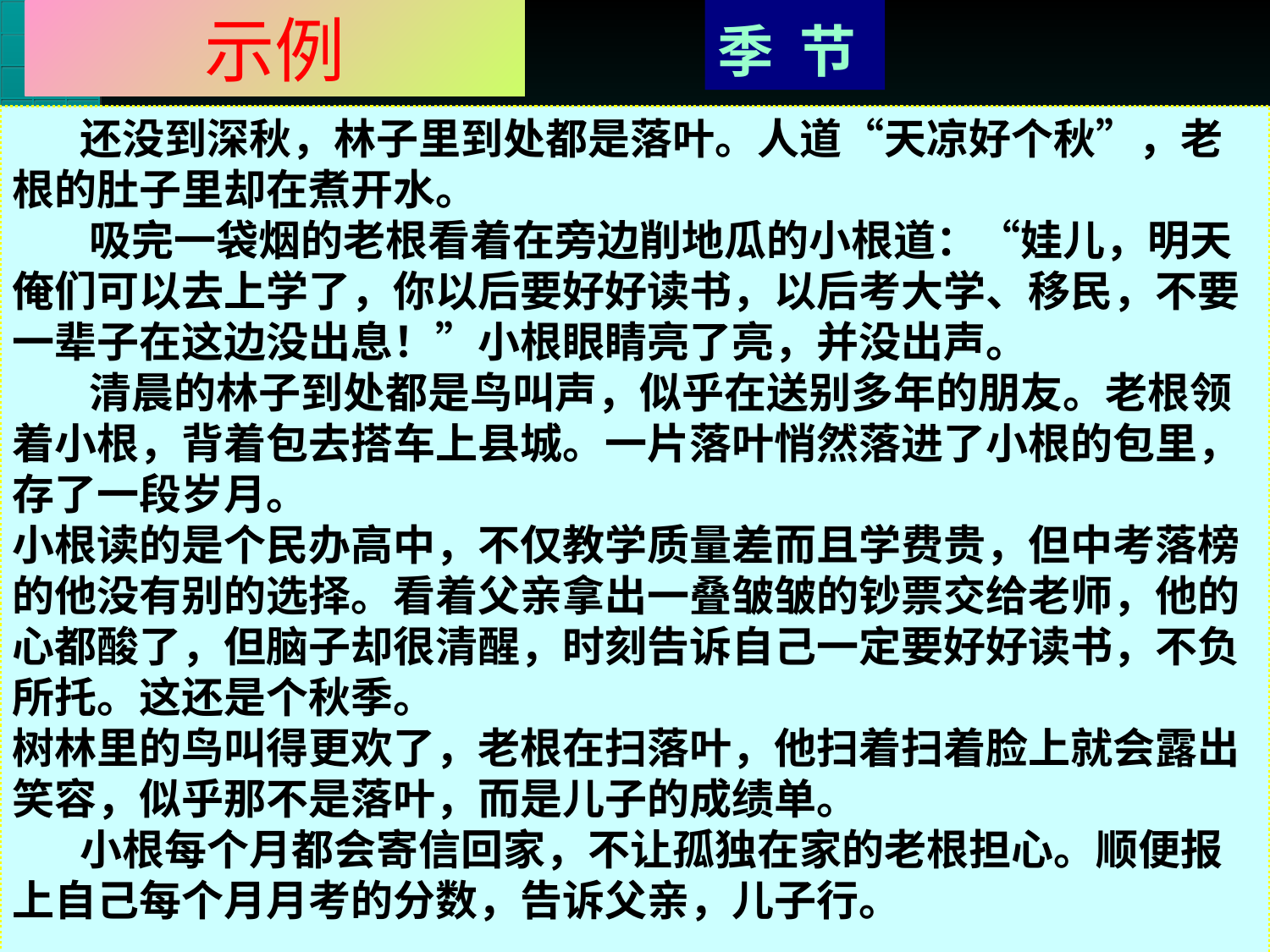

# 示例
季  节
      还没到深秋，林子里到处都是落叶。人道“天凉好个秋”，老根的肚子里却在煮开水。
       吸完一袋烟的老根看着在旁边削地瓜的小根道：“娃儿，明天俺们可以去上学了，你以后要好好读书，以后考大学、移民，不要一辈子在这边没出息！”小根眼睛亮了亮，并没出声。
       清晨的林子到处都是鸟叫声，似乎在送别多年的朋友。老根领着小根，背着包去搭车上县城。一片落叶悄然落进了小根的包里，存了一段岁月。
小根读的是个民办高中，不仅教学质量差而且学费贵，但中考落榜的他没有别的选择。看着父亲拿出一叠皱皱的钞票交给老师，他的心都酸了，但脑子却很清醒，时刻告诉自己一定要好好读书，不负所托。这还是个秋季。
树林里的鸟叫得更欢了，老根在扫落叶，他扫着扫着脸上就会露出笑容，似乎那不是落叶，而是儿子的成绩单。
      小根每个月都会寄信回家，不让孤独在家的老根担心。顺便报上自己每个月月考的分数，告诉父亲，儿子行。